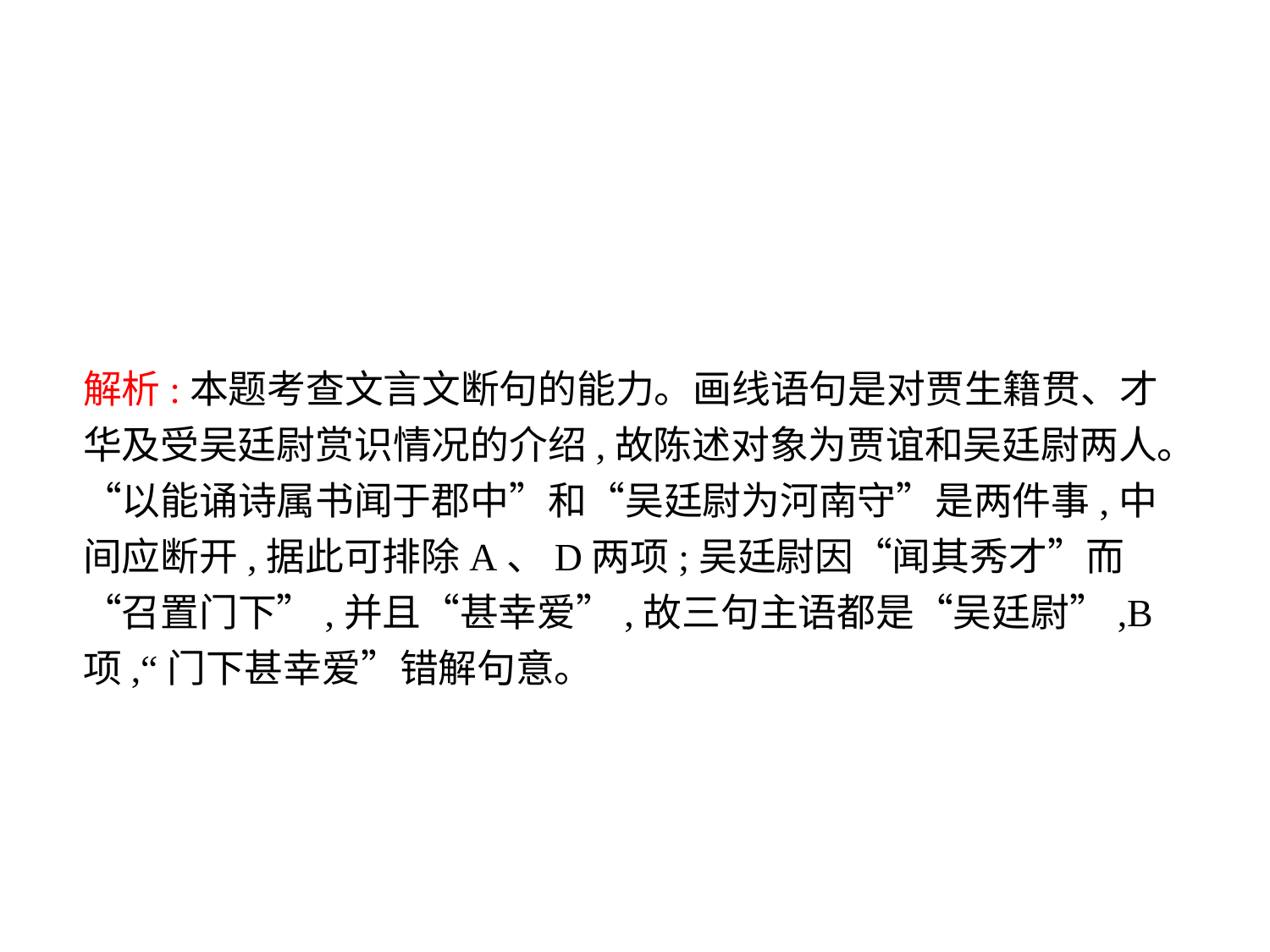

解析:本题考查文言文断句的能力。画线语句是对贾生籍贯、才华及受吴廷尉赏识情况的介绍,故陈述对象为贾谊和吴廷尉两人。“以能诵诗属书闻于郡中”和“吴廷尉为河南守”是两件事,中间应断开,据此可排除A、D两项;吴廷尉因“闻其秀才”而“召置门下”,并且“甚幸爱”,故三句主语都是“吴廷尉”,B项,“门下甚幸爱”错解句意。
-16-